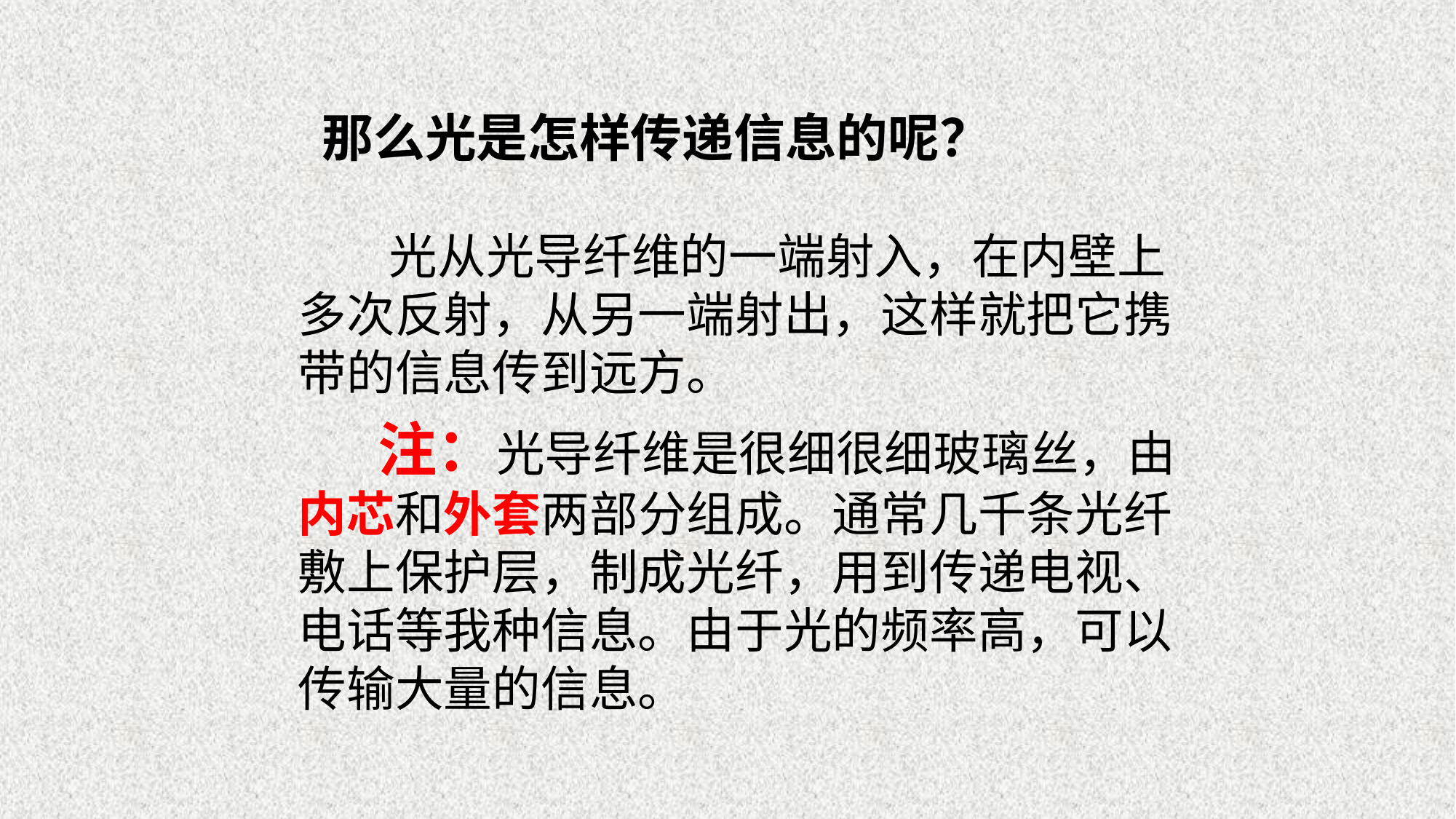

# 那么光是怎样传递信息的呢？
           光从光导纤维的一端射入，在内壁上多次反射，从另一端射出，这样就把它携带的信息传到远方。
          注：光导纤维是很细很细玻璃丝，由内芯和外套两部分组成。通常几千条光纤敷上保护层，制成光纤，用到传递电视、电话等我种信息。由于光的频率高，可以传输大量的信息。